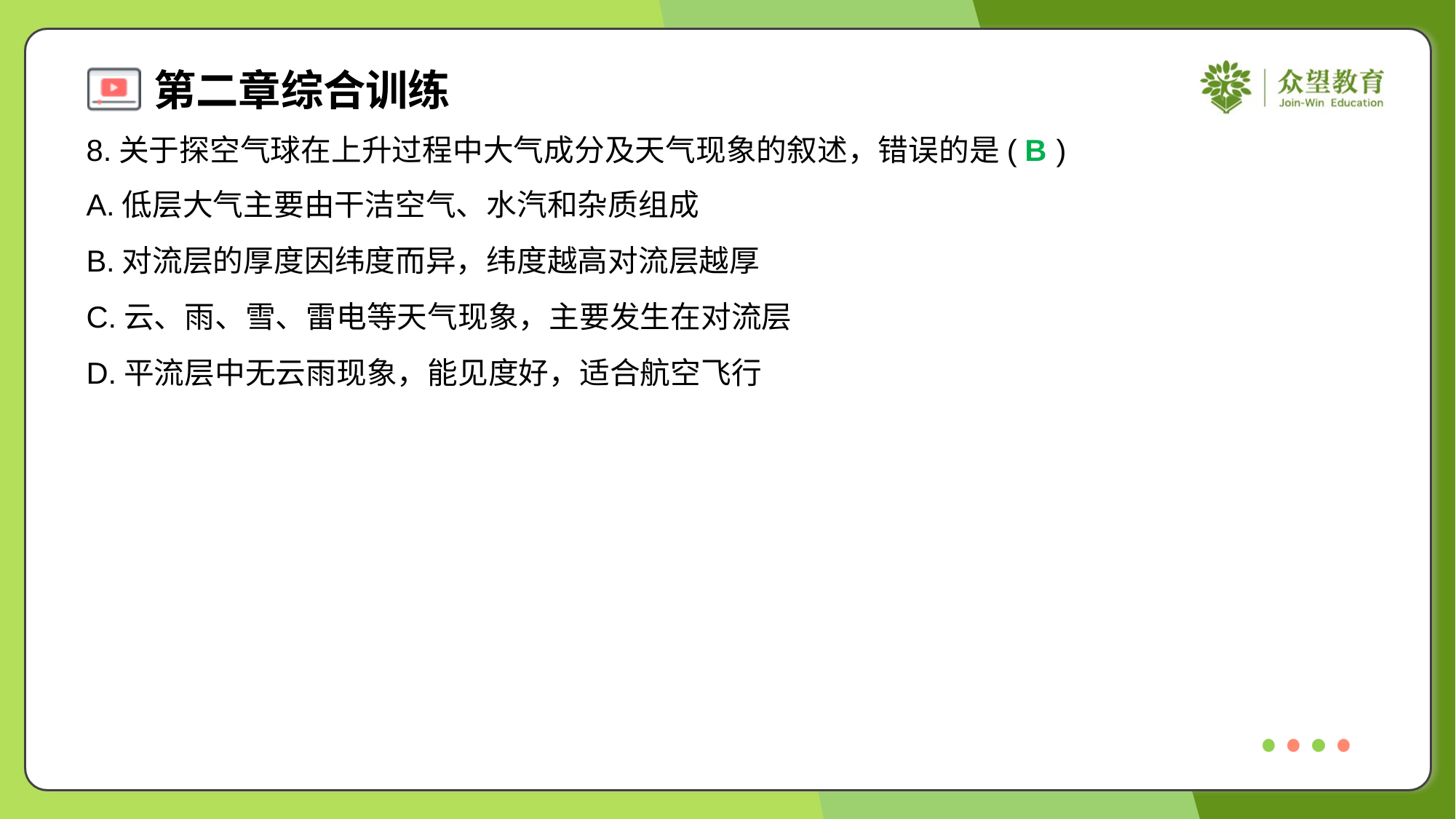

8.关于探空气球在上升过程中大气成分及天气现象的叙述，错误的是(     )
B
A.低层大气主要由干洁空气、水汽和杂质组成
B.对流层的厚度因纬度而异，纬度越高对流层越厚
C.云、雨、雪、雷电等天气现象，主要发生在对流层
D.平流层中无云雨现象，能见度好，适合航空飞行